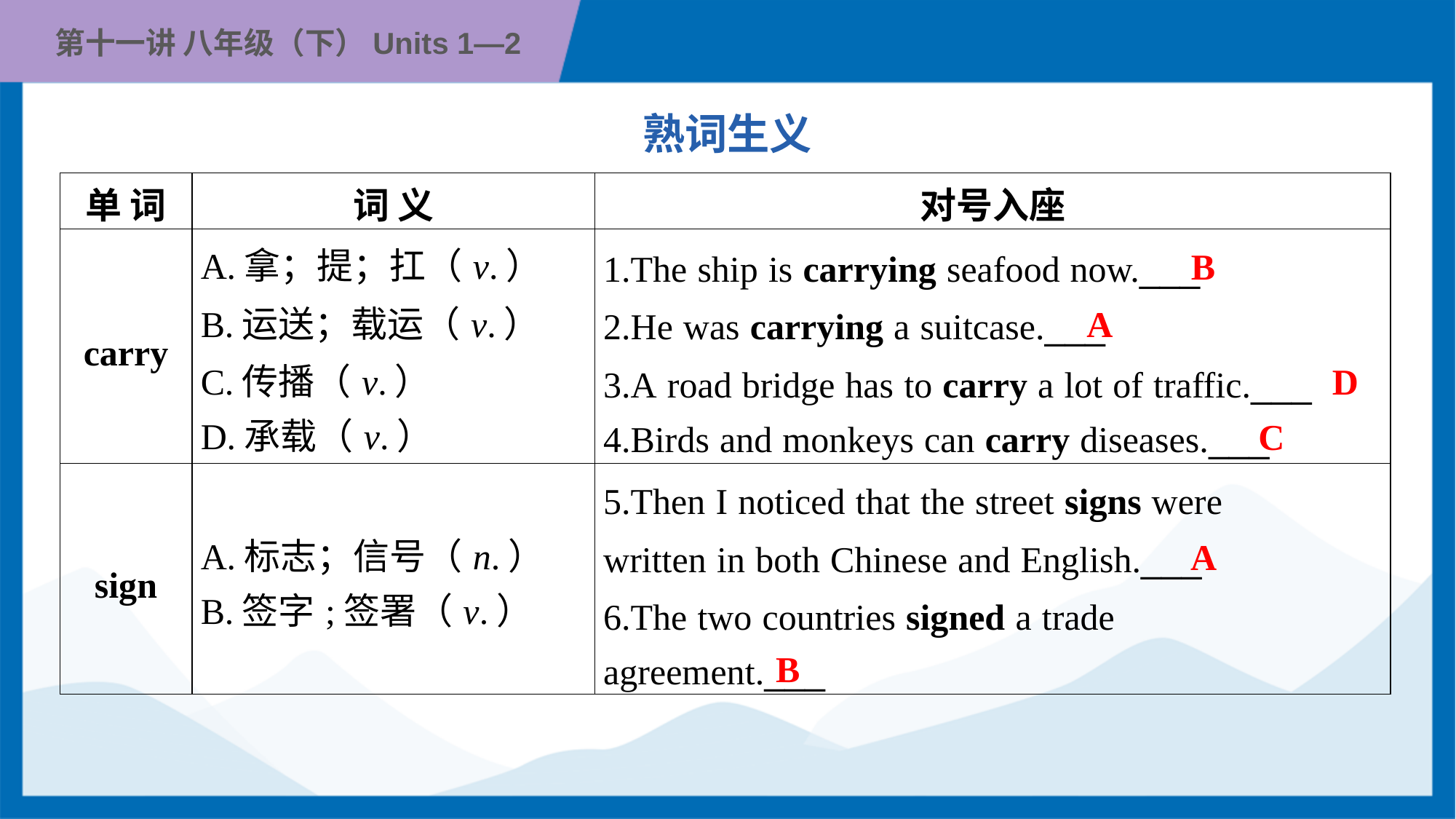

熟词生义
| 单 词 | 词 义 | 对号入座 |
| --- | --- | --- |
| carry | A.拿；提；扛（v.） B.运送；载运（v.） C.传播（v.） D.承载（v.） | 1.The ship is carrying seafood now.\_\_\_ 2.He was carrying a suitcase.\_\_\_ 3.A road bridge has to carry a lot of traffic.\_\_\_ 4.Birds and monkeys can carry diseases.\_\_\_ |
| sign | A.标志；信号（n.） B.签字;签署（v.） | 5.Then I noticed that the street signs were written in both Chinese and English.\_\_\_ 6.The two countries signed a trade agreement.\_\_\_ |
B
A
D
C
A
B